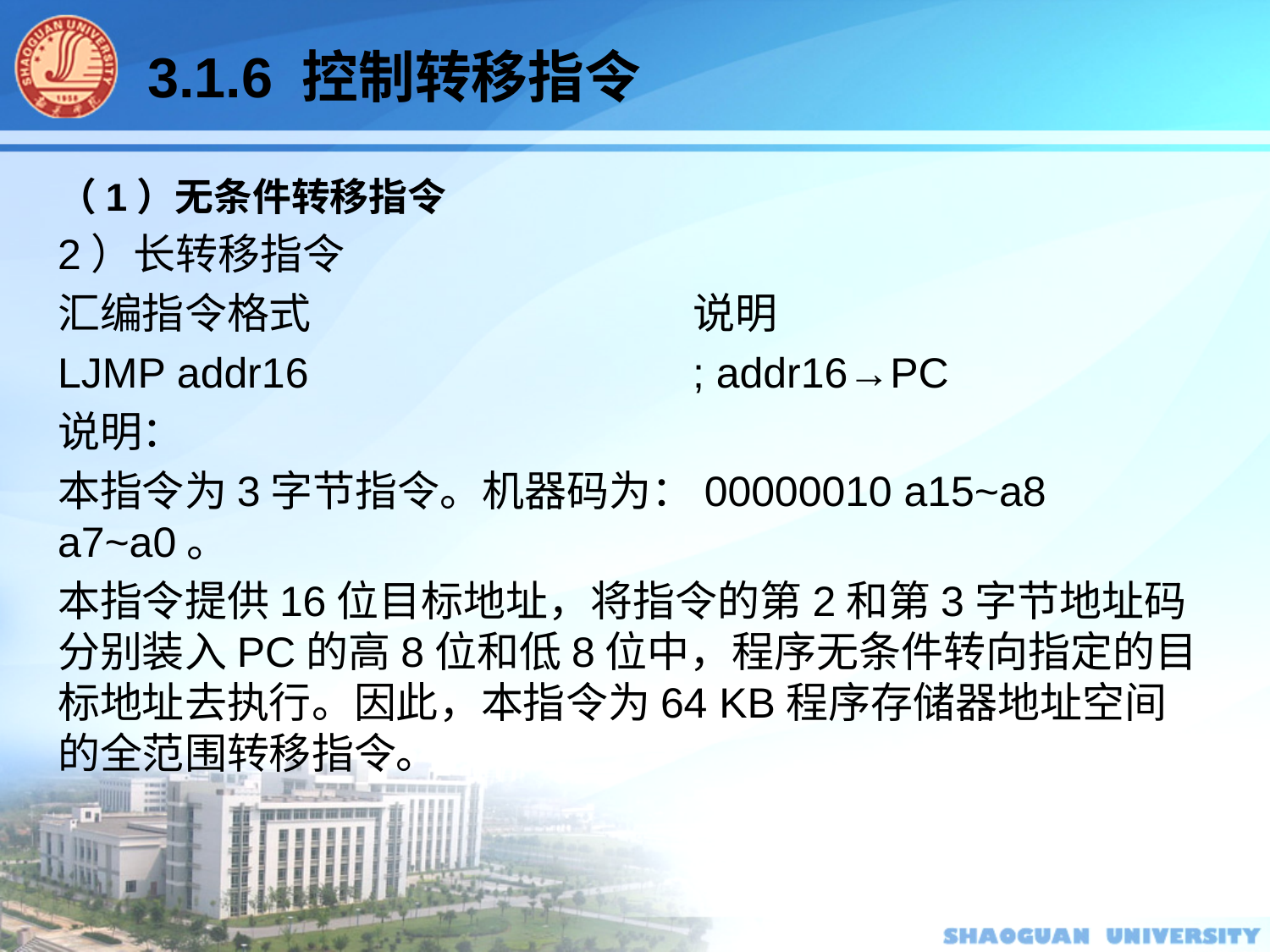

3.1.6 控制转移指令
（1）无条件转移指令
2）长转移指令
汇编指令格式			说明
LJMP addr16 			; addr16→PC
说明：
本指令为3字节指令。机器码为：00000010 a15~a8 a7~a0。
本指令提供16位目标地址，将指令的第2和第3字节地址码分别装入PC的高8位和低8位中，程序无条件转向指定的目标地址去执行。因此，本指令为64 KB程序存储器地址空间的全范围转移指令。